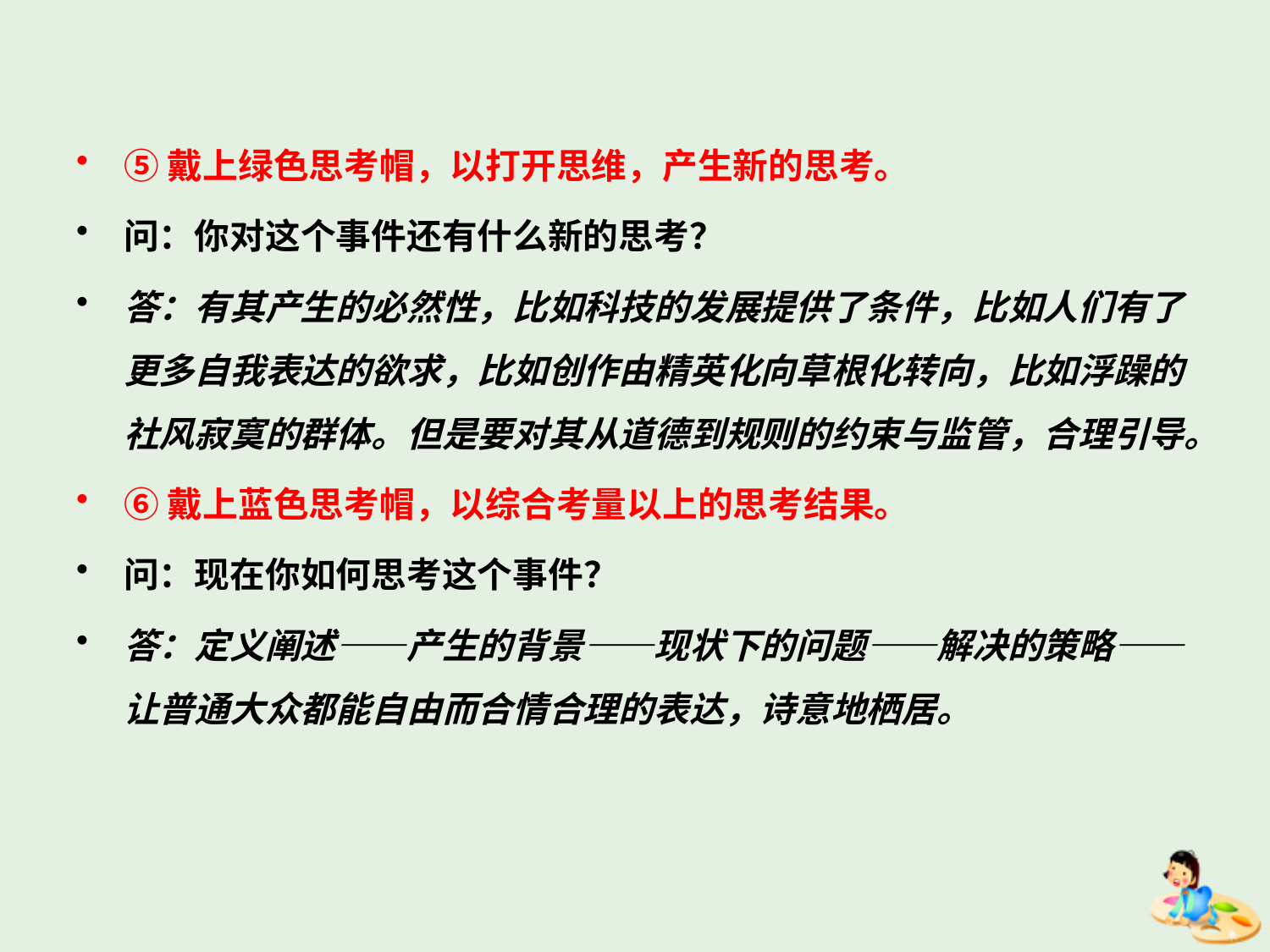

⑤戴上绿色思考帽，以打开思维，产生新的思考。
问：你对这个事件还有什么新的思考？
答：有其产生的必然性，比如科技的发展提供了条件，比如人们有了更多自我表达的欲求，比如创作由精英化向草根化转向，比如浮躁的社风寂寞的群体。但是要对其从道德到规则的约束与监管，合理引导。
⑥戴上蓝色思考帽，以综合考量以上的思考结果。
问：现在你如何思考这个事件？
答：定义阐述——产生的背景——现状下的问题——解决的策略——让普通大众都能自由而合情合理的表达，诗意地栖居。